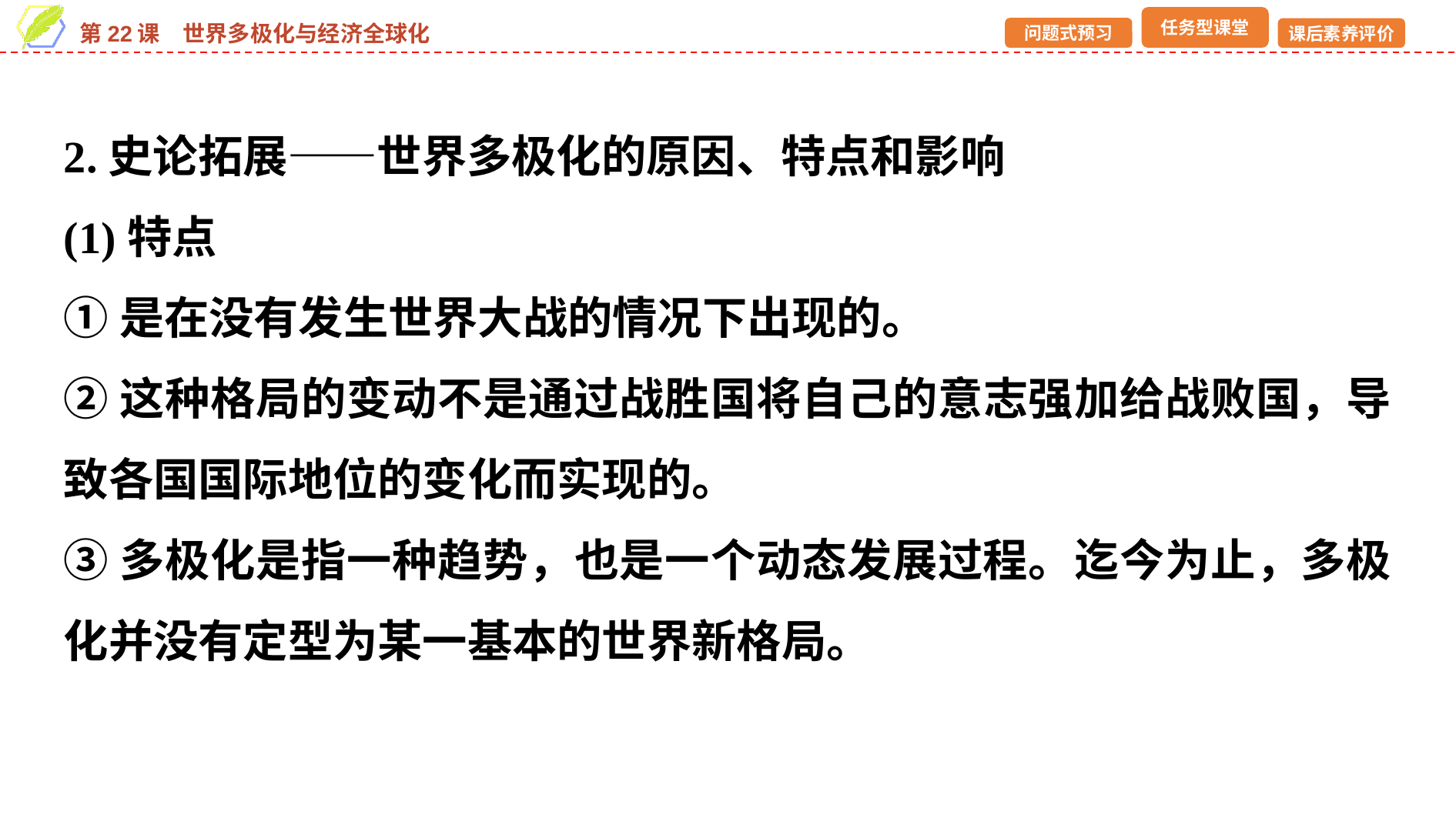

2.史论拓展——世界多极化的原因、特点和影响
(1)特点
①是在没有发生世界大战的情况下出现的。
②这种格局的变动不是通过战胜国将自己的意志强加给战败国，导致各国国际地位的变化而实现的。
③多极化是指一种趋势，也是一个动态发展过程。迄今为止，多极化并没有定型为某一基本的世界新格局。